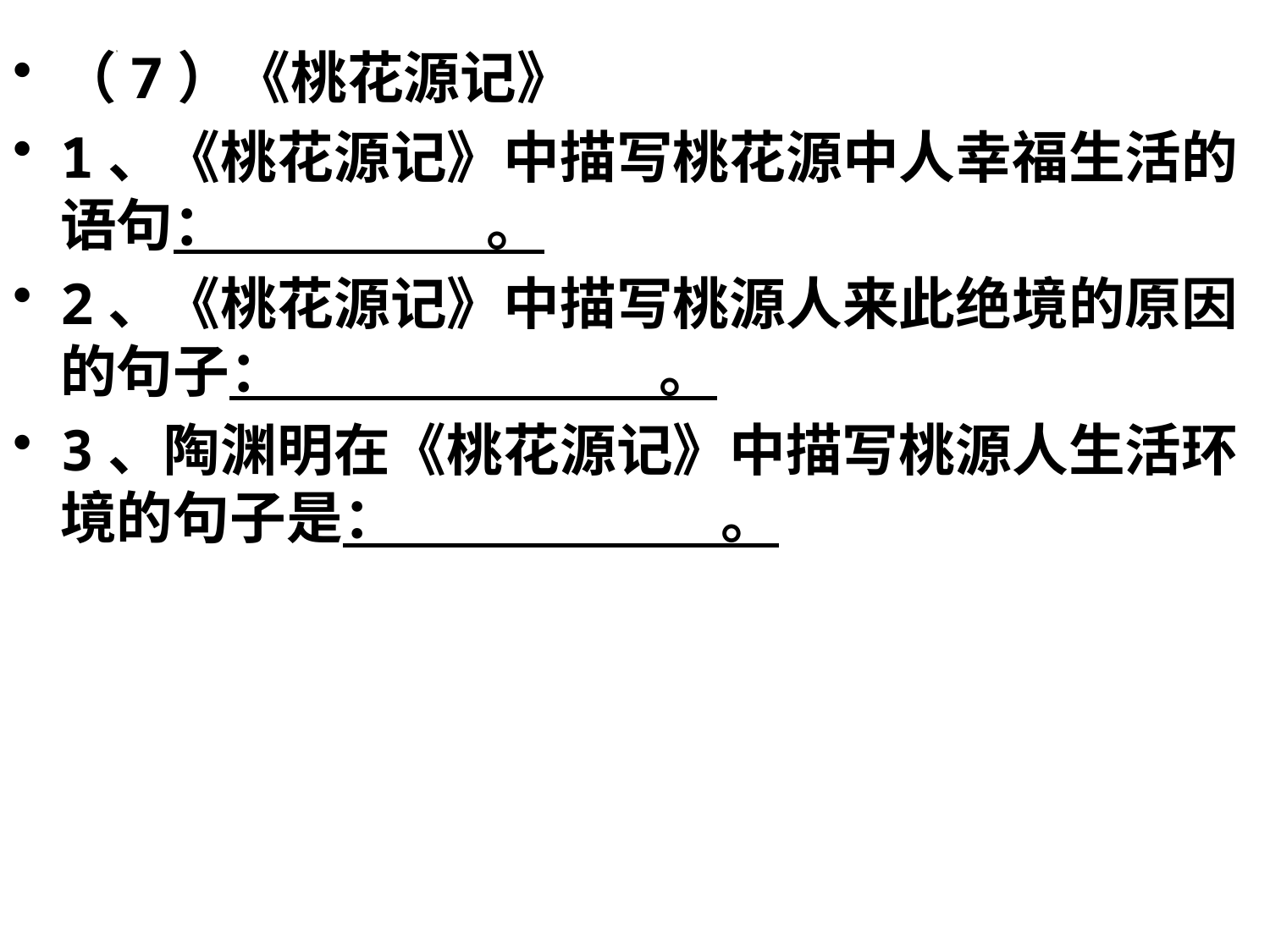

（7）《桃花源记》
1、《桃花源记》中描写桃花源中人幸福生活的语句：                    。
2、《桃花源记》中描写桃源人来此绝境的原因的句子：                             。
3、陶渊明在《桃花源记》中描写桃源人生活环境的句子是：                         。
#